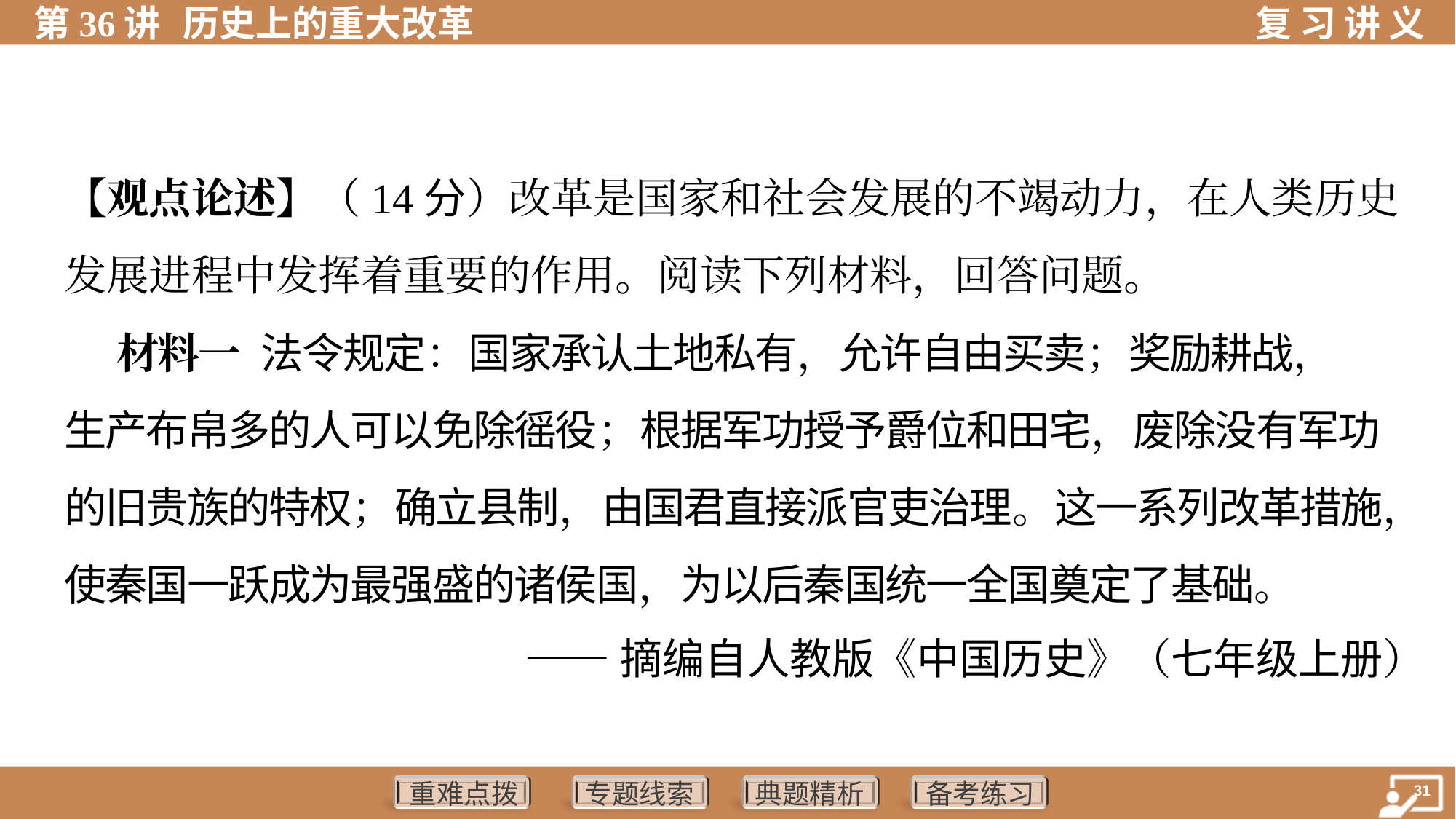

【观点论述】（14分）改革是国家和社会发展的不竭动力，在人类历史
发展进程中发挥着重要的作用。阅读下列材料，回答问题。
    材料一  法令规定：国家承认土地私有，允许自由买卖；奖励耕战，
生产布帛多的人可以免除徭役；根据军功授予爵位和田宅，废除没有军功
的旧贵族的特权；确立县制，由国君直接派官吏治理。这一系列改革措施，
使秦国一跃成为最强盛的诸侯国，为以后秦国统一全国奠定了基础。
——摘编自人教版《中国历史》（七年级上册）